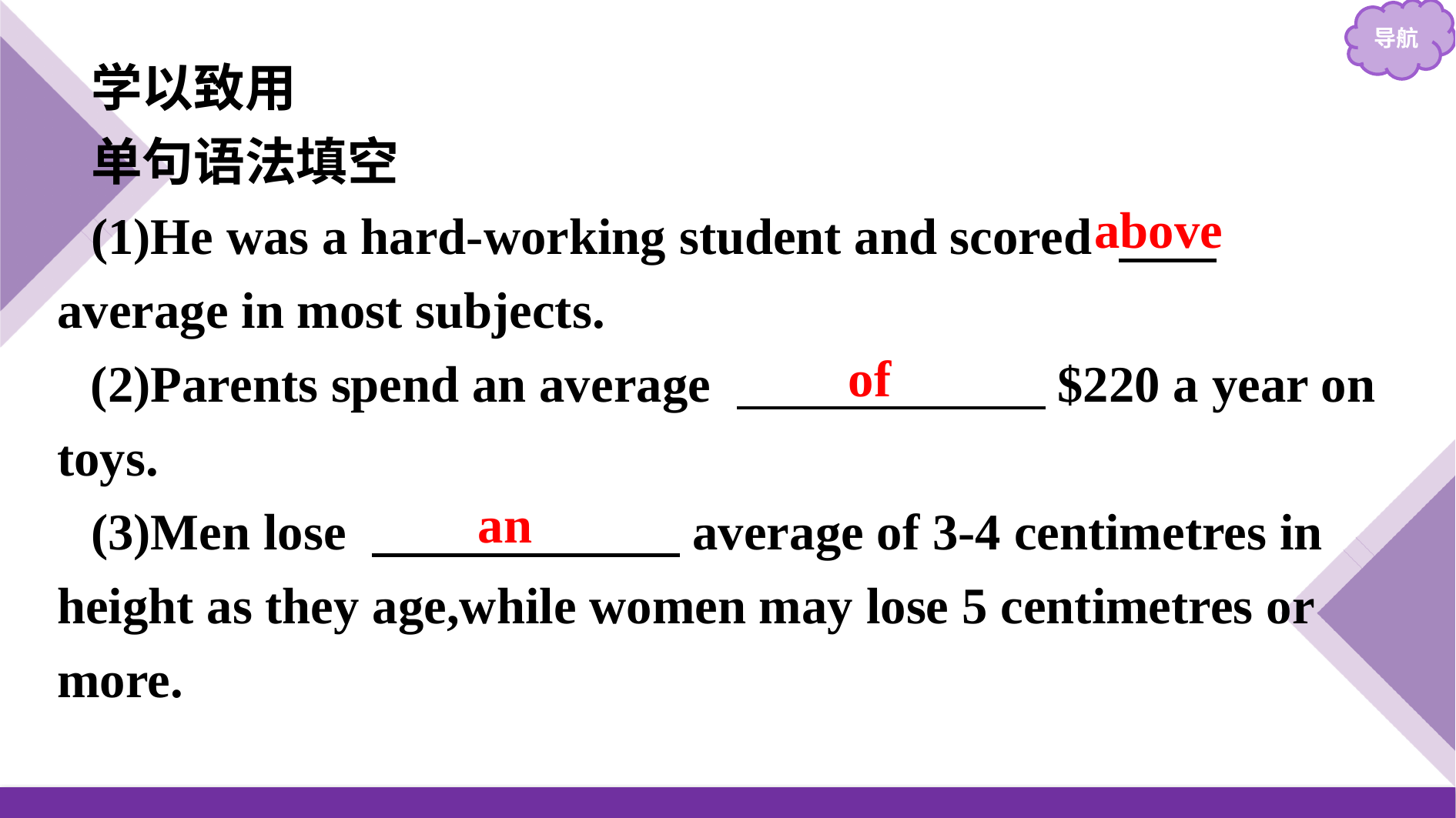

学以致用
单句语法填空
(1)He was a hard-working student and scored 　     average in most subjects.
(2)Parents spend an average 　　　　　　$220 a year on toys.
(3)Men lose 　　　　　　average of 3-4 centimetres in height as they age,while women may lose 5 centimetres or more.
above
of
an